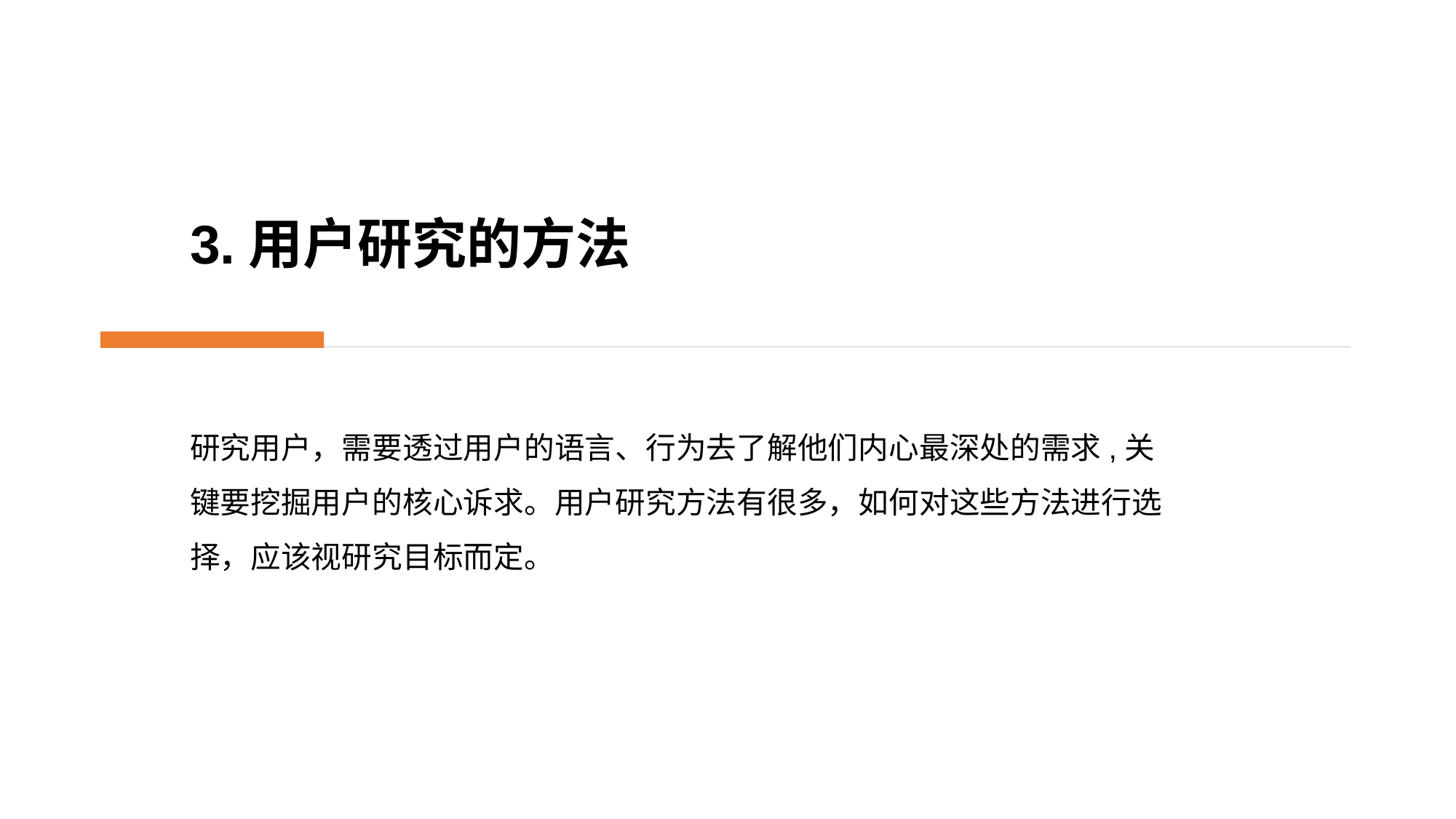

3.用户研究的方法

研究用户，需要透过用户的语言、行为去了解他们内心最深处的需求,关键要挖掘用户的核心诉求。用户研究方法有很多，如何对这些方法进行选择，应该视研究目标而定。